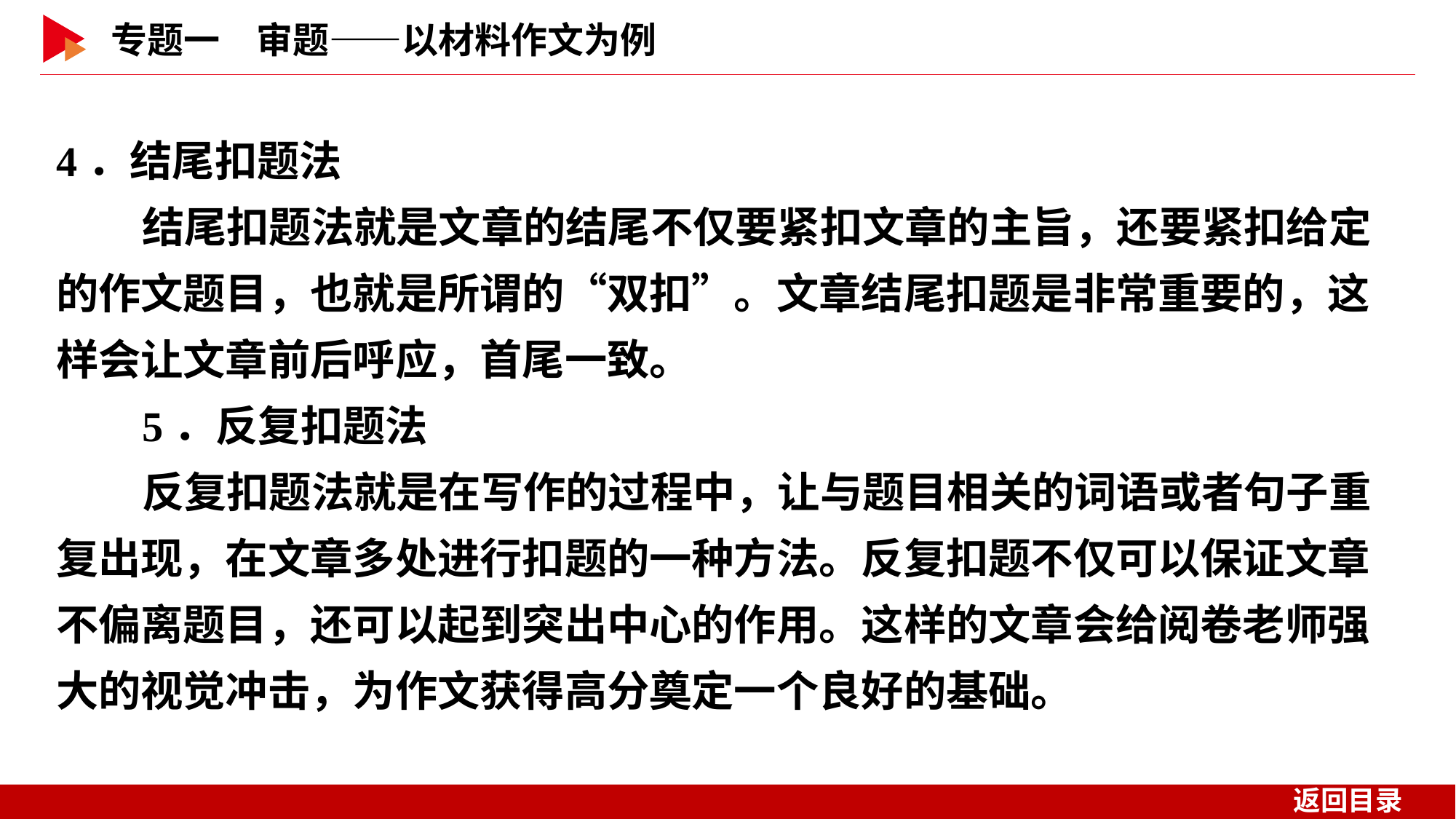

4．结尾扣题法
结尾扣题法就是文章的结尾不仅要紧扣文章的主旨，还要紧扣给定的作文题目，也就是所谓的“双扣”。文章结尾扣题是非常重要的，这样会让文章前后呼应，首尾一致。
5．反复扣题法
反复扣题法就是在写作的过程中，让与题目相关的词语或者句子重复出现，在文章多处进行扣题的一种方法。反复扣题不仅可以保证文章不偏离题目，还可以起到突出中心的作用。这样的文章会给阅卷老师强大的视觉冲击，为作文获得高分奠定一个良好的基础。